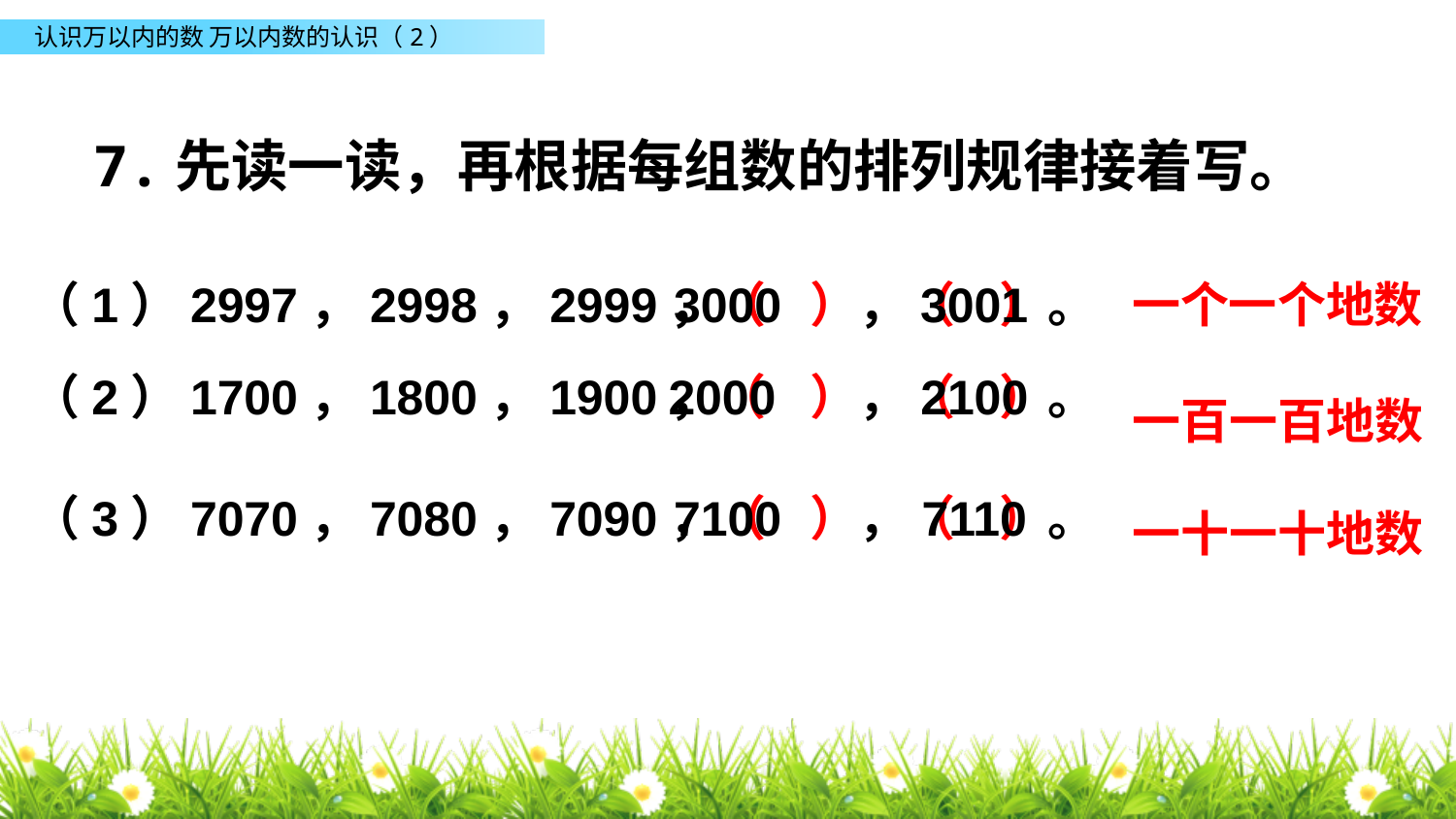

7.先读一读，再根据每组数的排列规律接着写。
（1）2997，2998，2999，（    ），（    ）。
3000
3001
一个一个地数
（2）1700，1800，1900，（    ），（    ）。
2000
2100
一百一百地数
（3）7070，7080，7090，（    ），（    ）。
7100
7110
一十一十地数